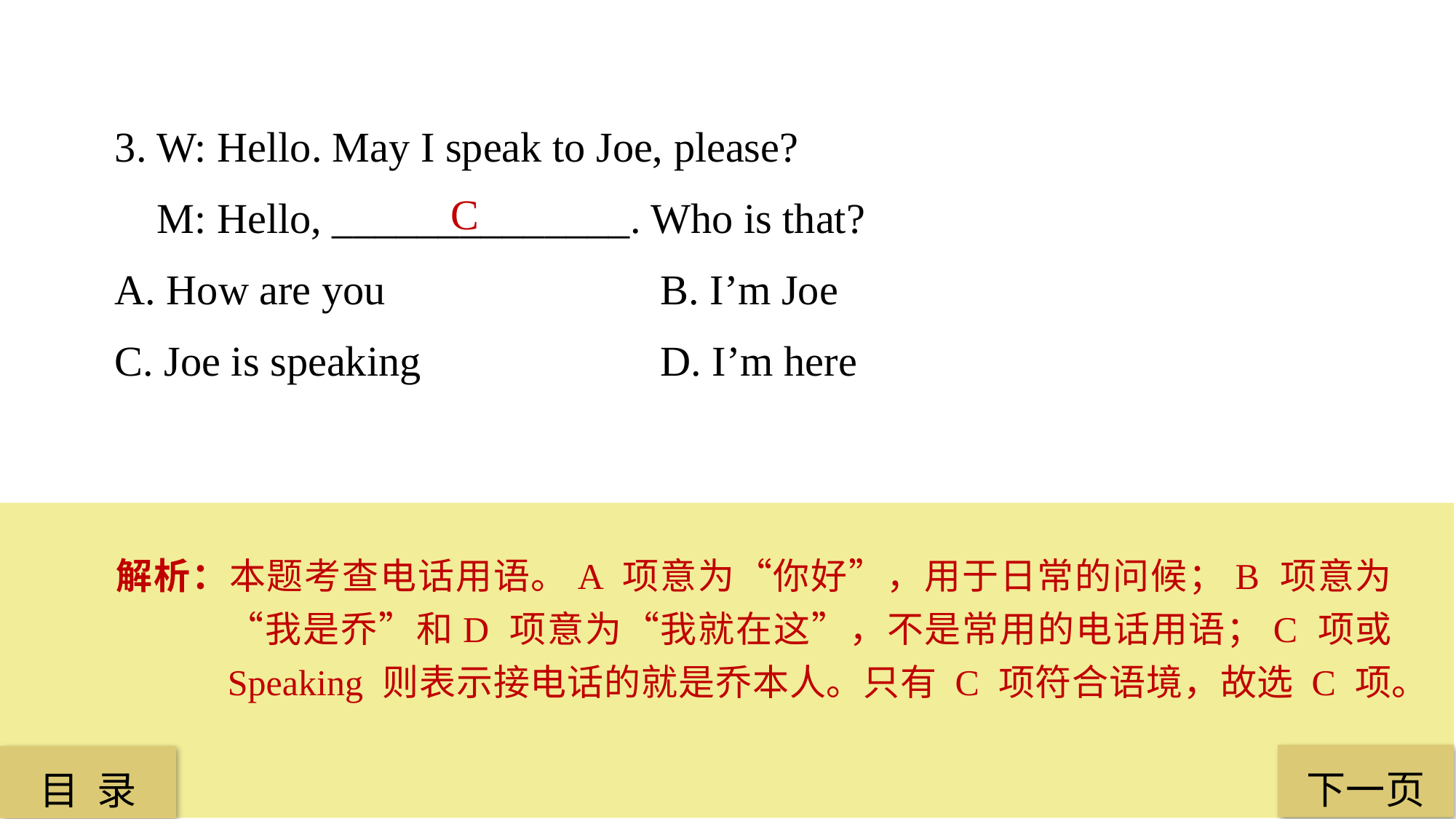

3. W: Hello. May I speak to Joe, please?
    M: Hello, ______________. Who is that?
A. How are you 			B. I’m Joe
C. Joe is speaking 			D. I’m here
 C
解析：本题考查电话用语。A 项意为“你好”，用于日常的问候；B 项意为“我是乔”和D 项意为“我就在这”，不是常用的电话用语；C 项或 Speaking 则表示接电话的就是乔本人。只有 C 项符合语境，故选 C 项。